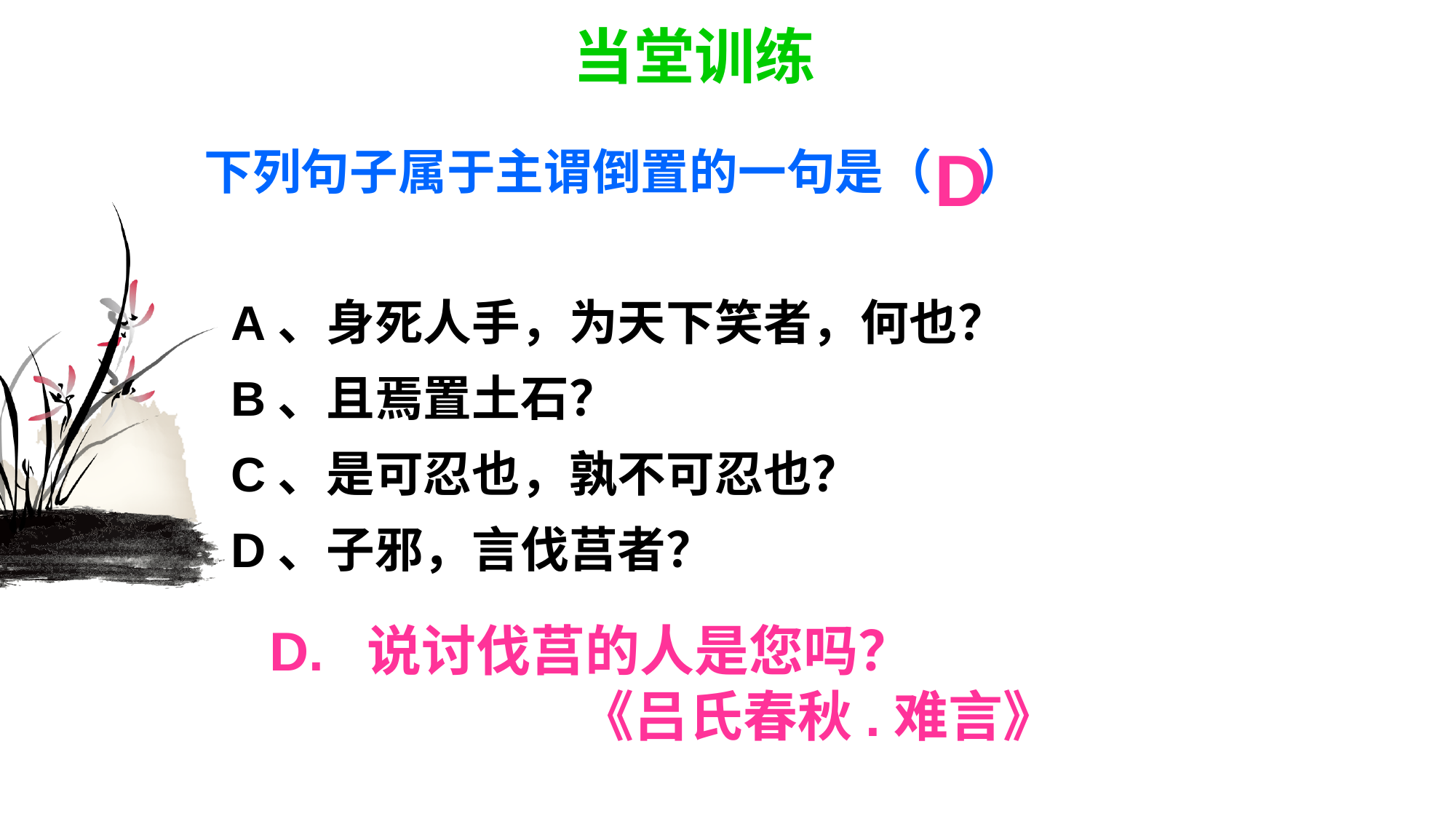

当堂训练
下列句子属于主谓倒置的一句是（    ）

  A、身死人手，为天下笑者，何也？
  B、且焉置土石？
  C、是可忍也，孰不可忍也？
  D、子邪，言伐莒者？
D
D.  说讨伐莒的人是您吗？
                        《吕氏春秋.难言》